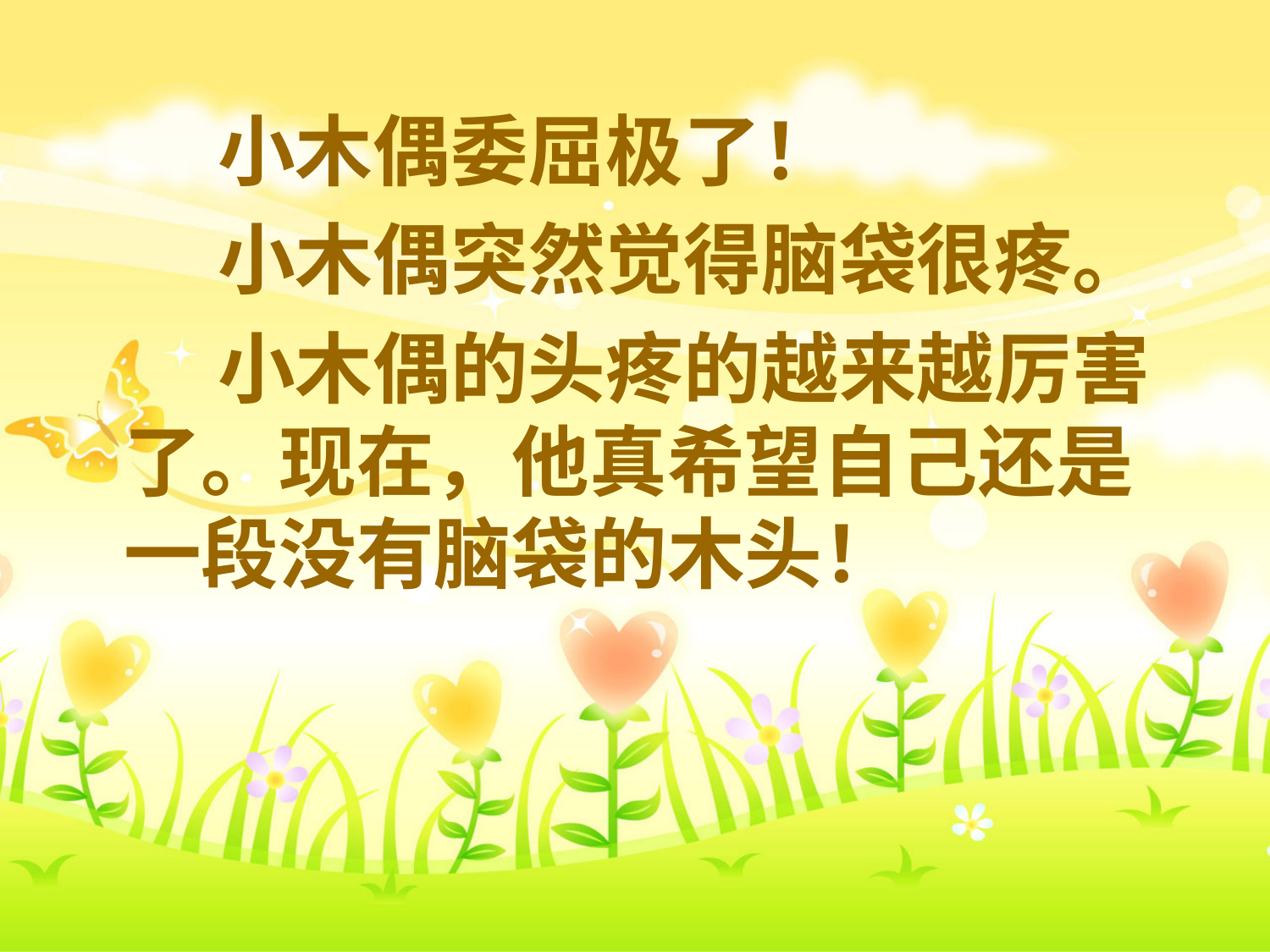

小木偶委屈极了！
       小木偶突然觉得脑袋很疼。
       小木偶的头疼的越来越厉害了。现在，他真希望自己还是一段没有脑袋的木头！